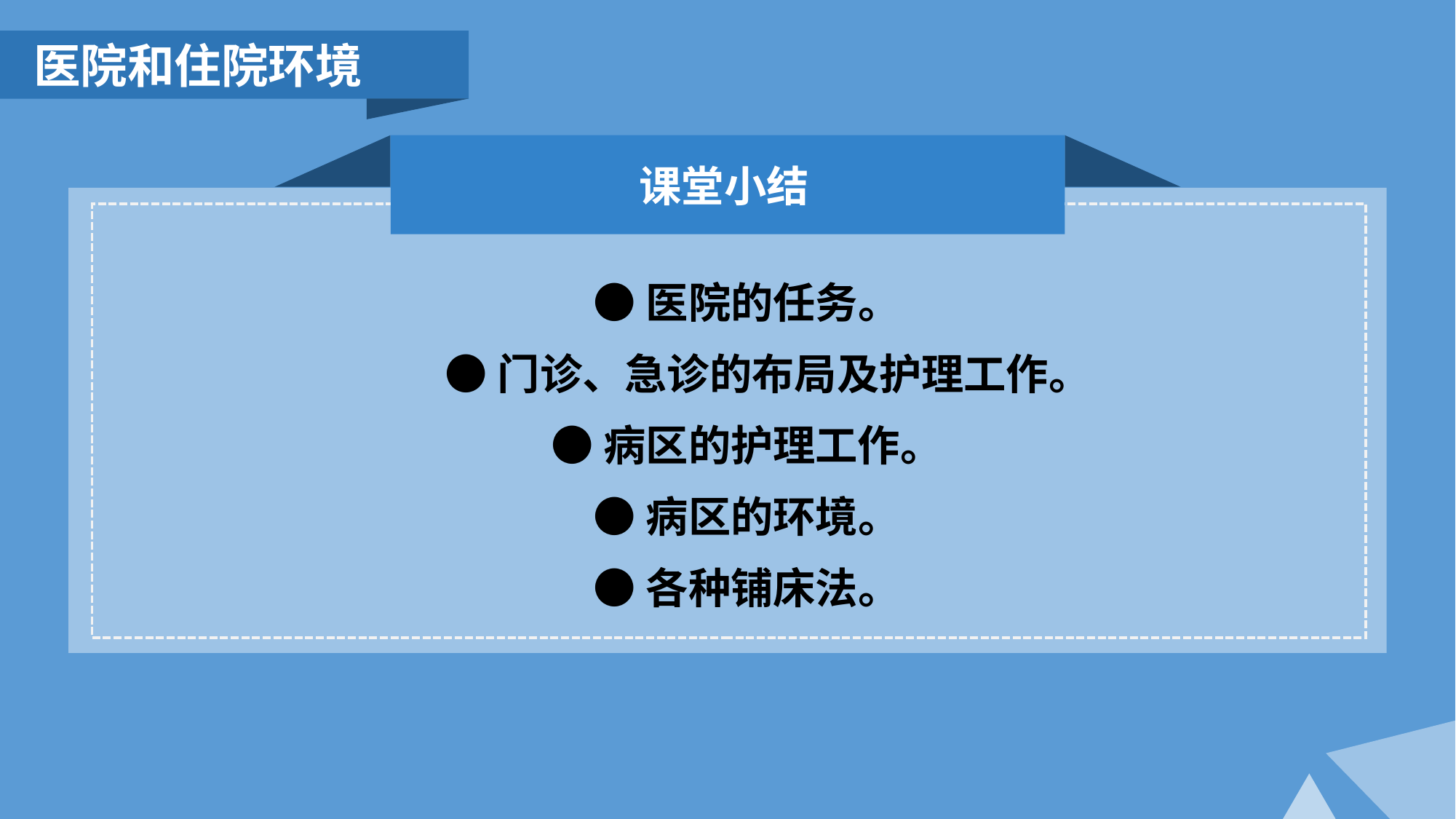

医院和住院环境

课堂小结

●医院的任务。
●门诊、急诊的布局及护理工作。
●病区的护理工作。
●病区的环境。
●各种铺床法。